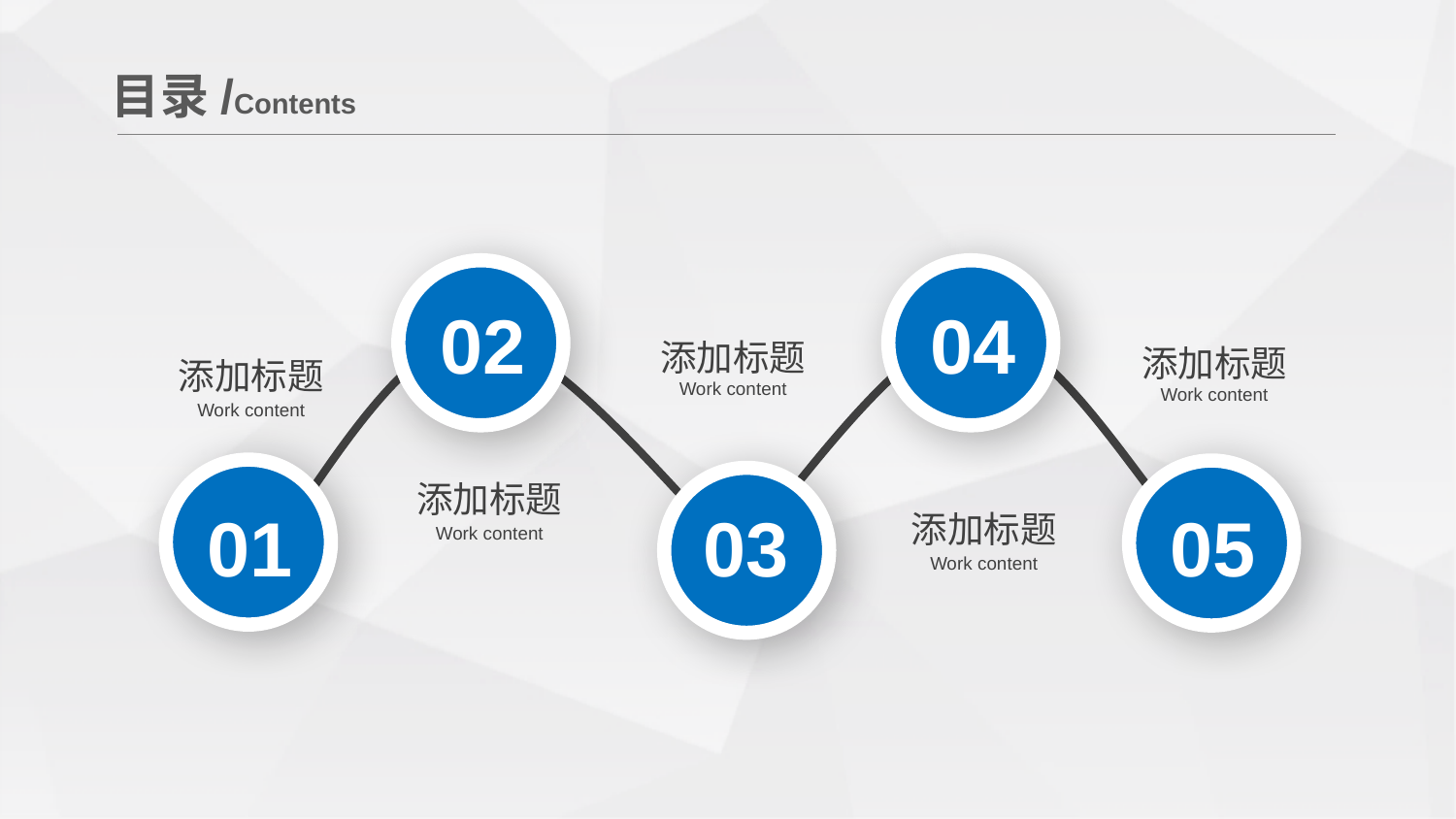

目录/Contents

02

04

添加标题
Work content
添加标题
Work content
添加标题
Work content

01

05

03
添加标题
Work content
添加标题
Work content